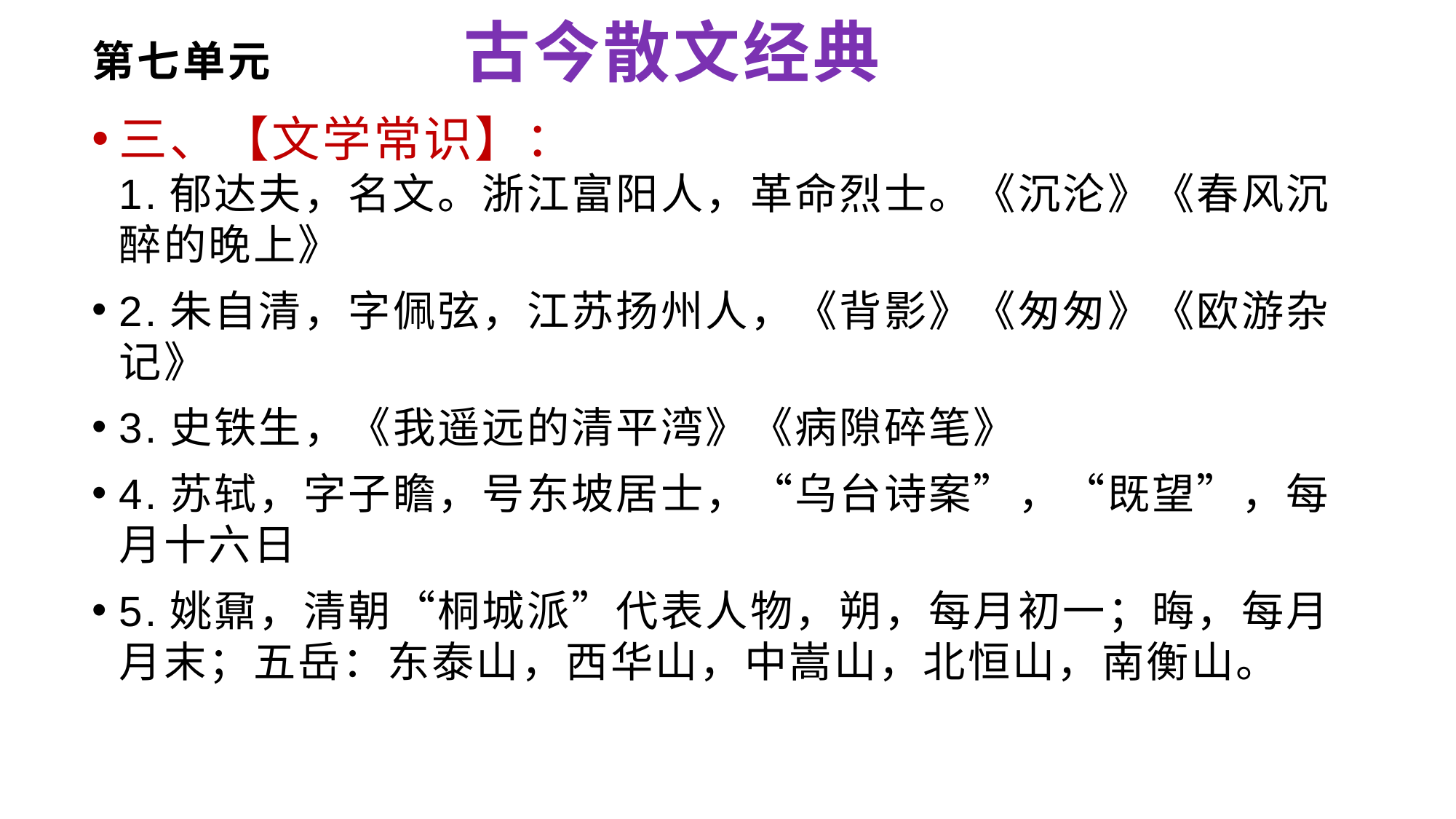

# 第七单元               古今散文经典
三、【文学常识】：
1.郁达夫，名文。浙江富阳人，革命烈士。《沉沦》《春风沉醉的晚上》
2.朱自清，字佩弦，江苏扬州人，《背影》《匆匆》《欧游杂记》
3.史铁生，《我遥远的清平湾》《病隙碎笔》
4.苏轼，字子瞻，号东坡居士，“乌台诗案”，“既望”，每月十六日
5.姚鼐，清朝“桐城派”代表人物，朔，每月初一；晦，每月月末；五岳：东泰山，西华山，中嵩山，北恒山，南衡山。